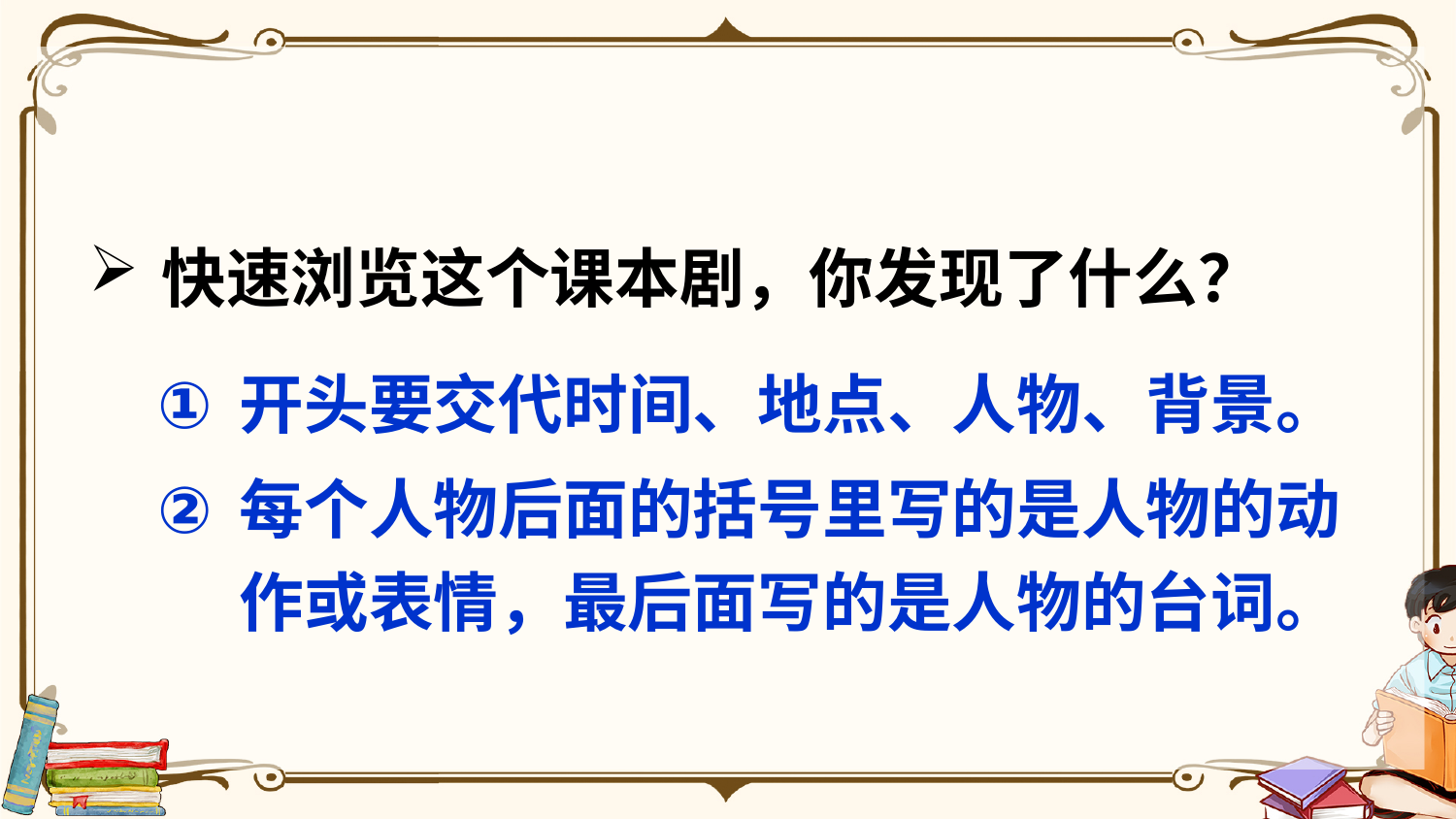

快速浏览这个课本剧，你发现了什么？
开头要交代时间、地点、人物、背景。
每个人物后面的括号里写的是人物的动作或表情，最后面写的是人物的台词。